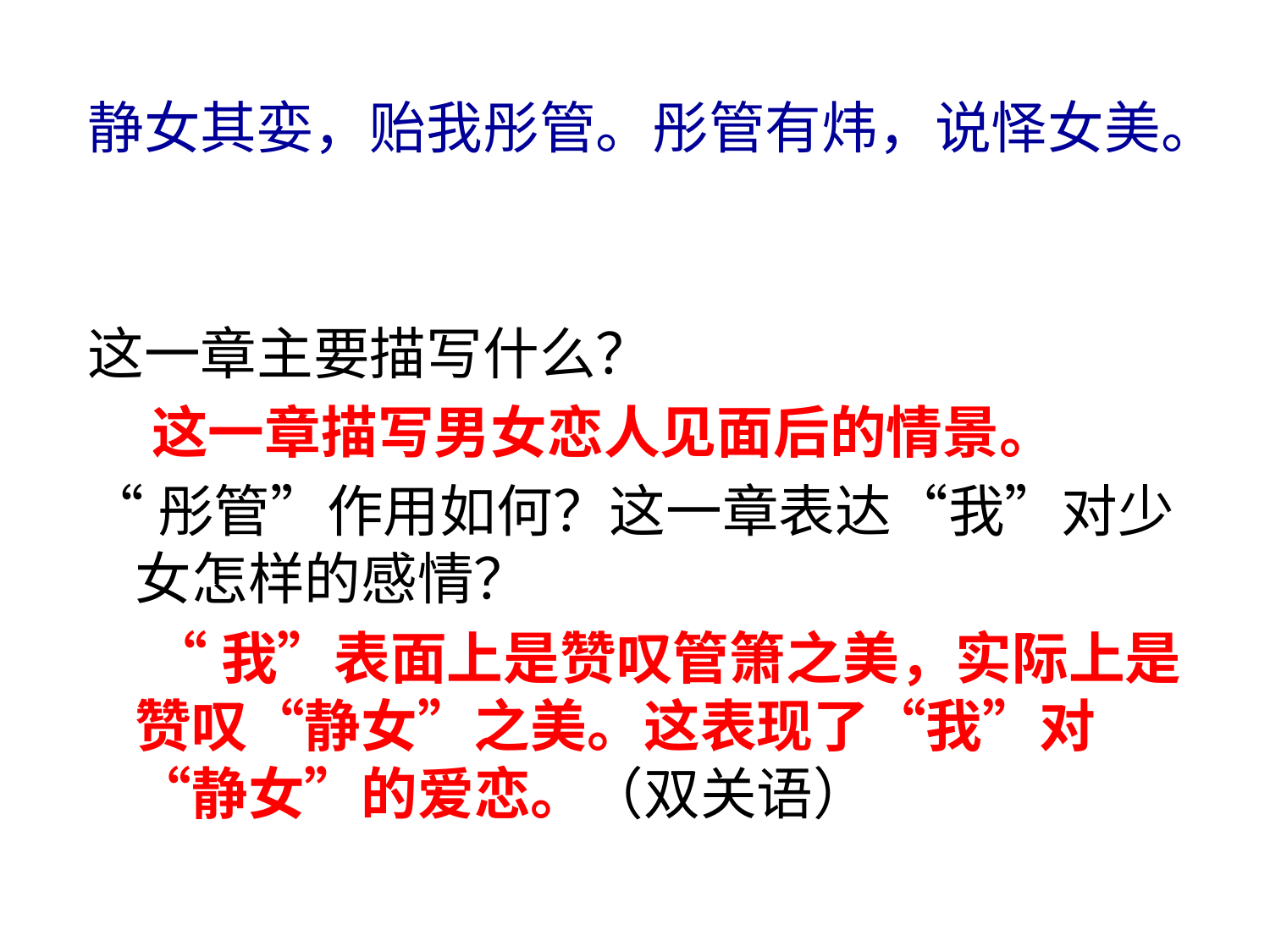

静女其娈，贻我彤管。彤管有炜，说怿女美。

这一章主要描写什么？
    这一章描写男女恋人见面后的情景。
“彤管”作用如何？这一章表达“我”对少女怎样的感情？
     “我”表面上是赞叹管箫之美，实际上是赞叹“静女”之美。这表现了“我”对“静女”的爱恋。（双关语）